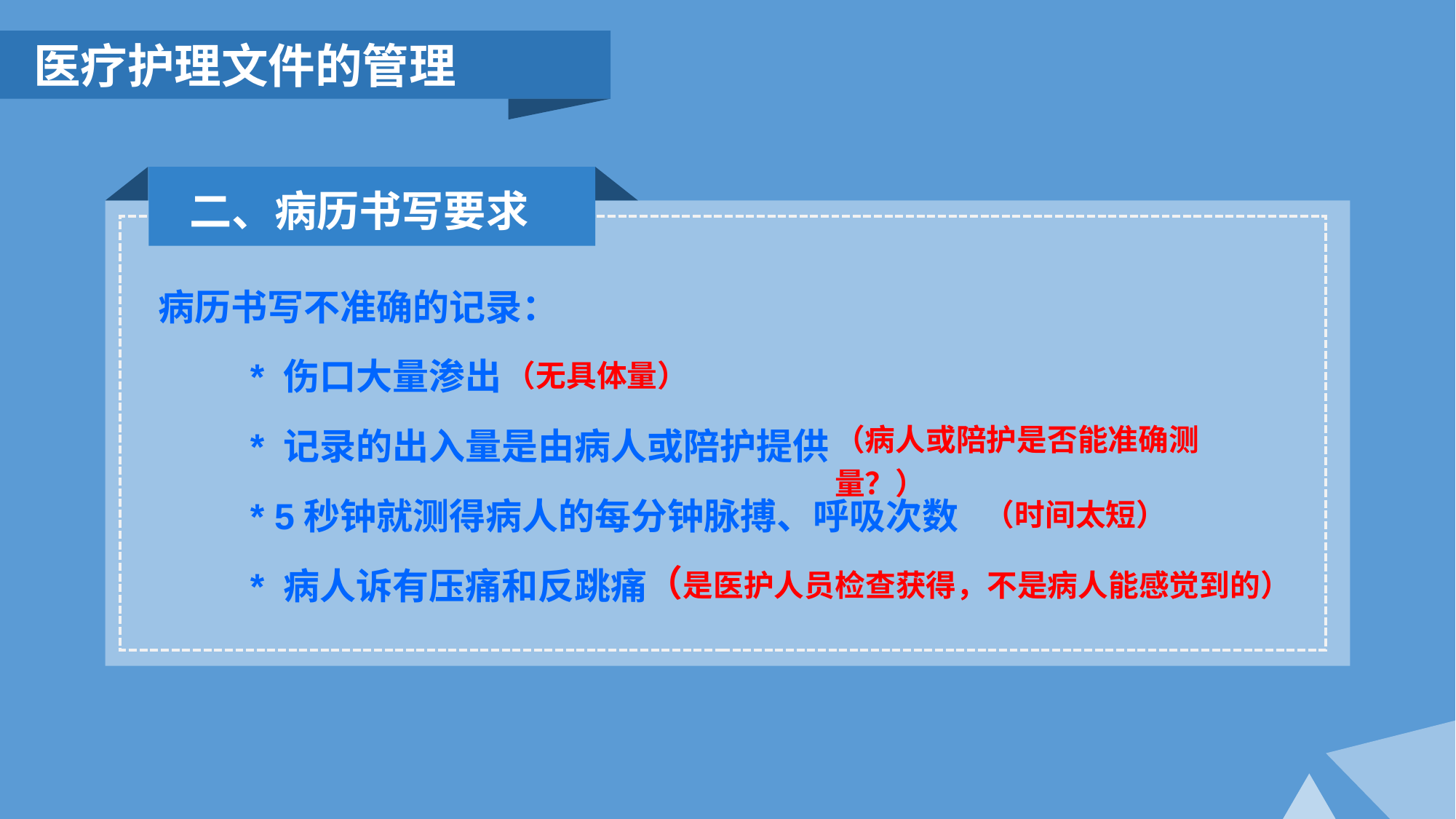

医疗护理文件的管理

二、病历书写要求

病历书写不准确的记录：
         * 伤口大量渗出
         * 记录的出入量是由病人或陪护提供
         * 5秒钟就测得病人的每分钟脉搏、呼吸次数
         * 病人诉有压痛和反跳痛

（无具体量）
（病人或陪护是否能准确测量？）
（时间太短）
（是医护人员检查获得，不是病人能感觉到的）